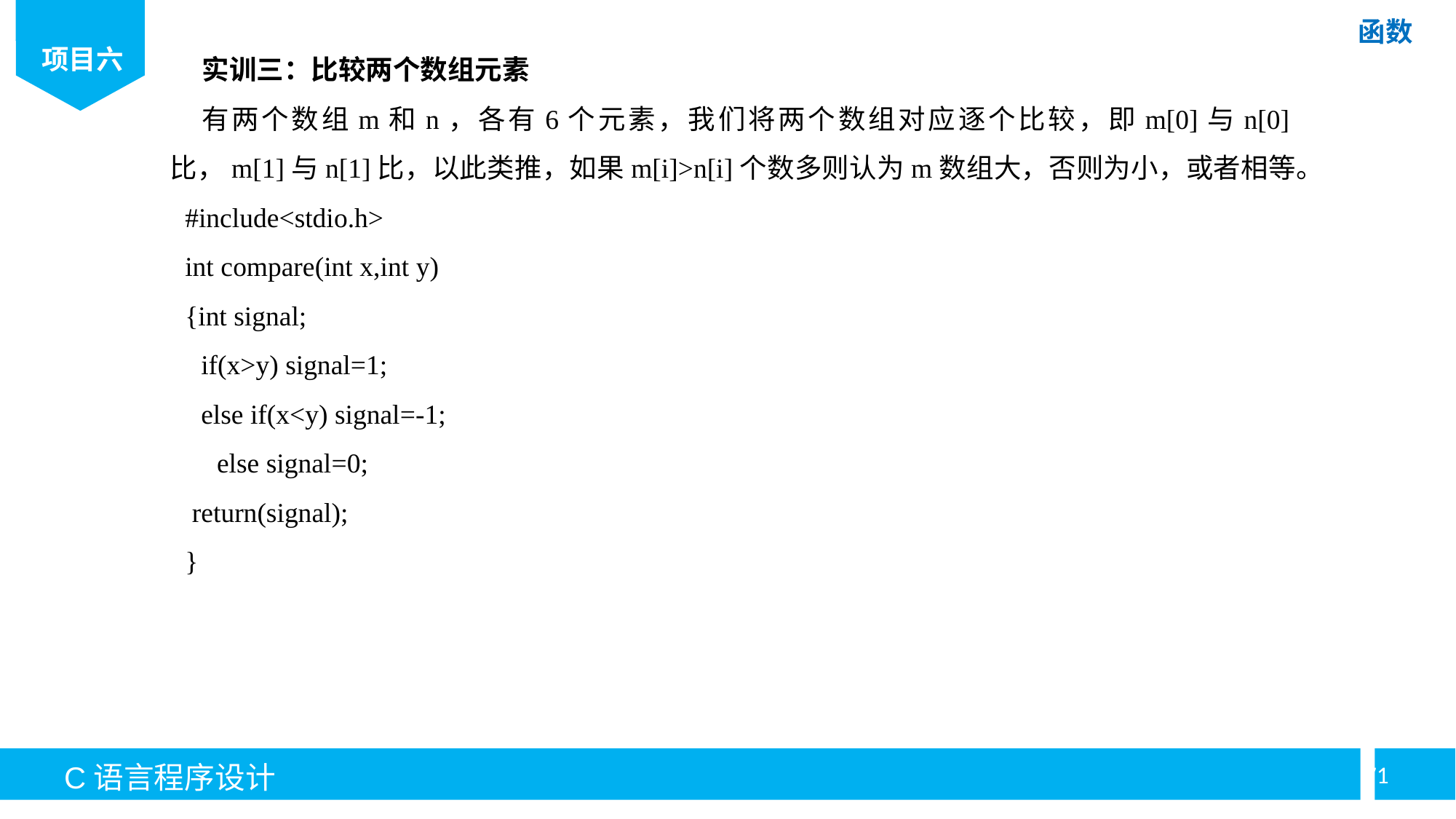

实训三：比较两个数组元素
有两个数组m和n，各有6个元素，我们将两个数组对应逐个比较，即m[0]与n[0]比，m[1]与n[1]比，以此类推，如果m[i]>n[i]个数多则认为m数组大，否则为小，或者相等。
#include<stdio.h>
int compare(int x,int y)
{int signal;
if(x>y) signal=1;
else if(x<y) signal=-1;
else signal=0;
 return(signal);
}